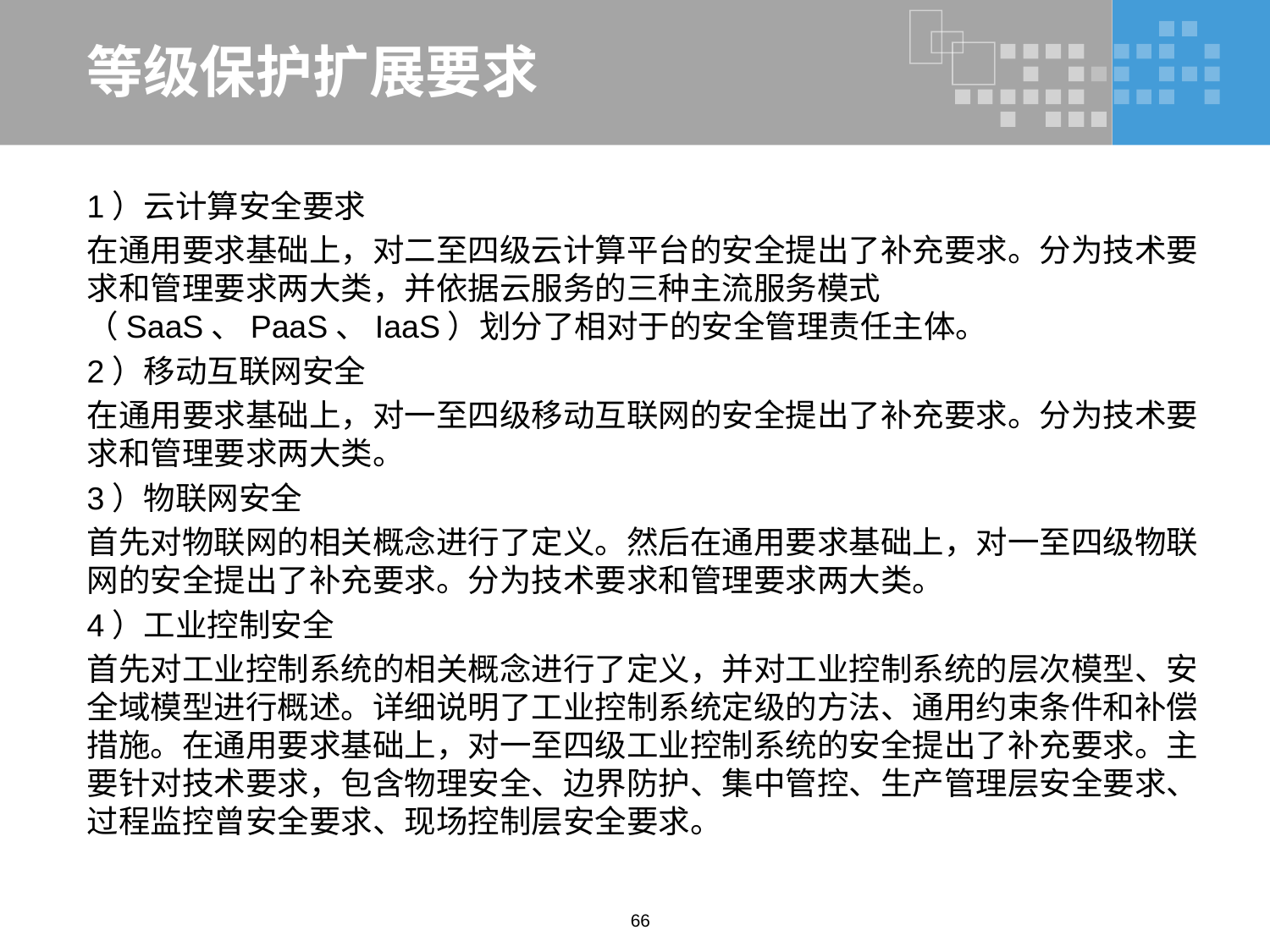

# 等级保护扩展要求
1）云计算安全要求
在通用要求基础上，对二至四级云计算平台的安全提出了补充要求。分为技术要求和管理要求两大类，并依据云服务的三种主流服务模式（SaaS、PaaS、IaaS）划分了相对于的安全管理责任主体。
2）移动互联网安全
在通用要求基础上，对一至四级移动互联网的安全提出了补充要求。分为技术要求和管理要求两大类。
3）物联网安全
首先对物联网的相关概念进行了定义。然后在通用要求基础上，对一至四级物联网的安全提出了补充要求。分为技术要求和管理要求两大类。
4）工业控制安全
首先对工业控制系统的相关概念进行了定义，并对工业控制系统的层次模型、安全域模型进行概述。详细说明了工业控制系统定级的方法、通用约束条件和补偿措施。在通用要求基础上，对一至四级工业控制系统的安全提出了补充要求。主要针对技术要求，包含物理安全、边界防护、集中管控、生产管理层安全要求、过程监控曾安全要求、现场控制层安全要求。
66